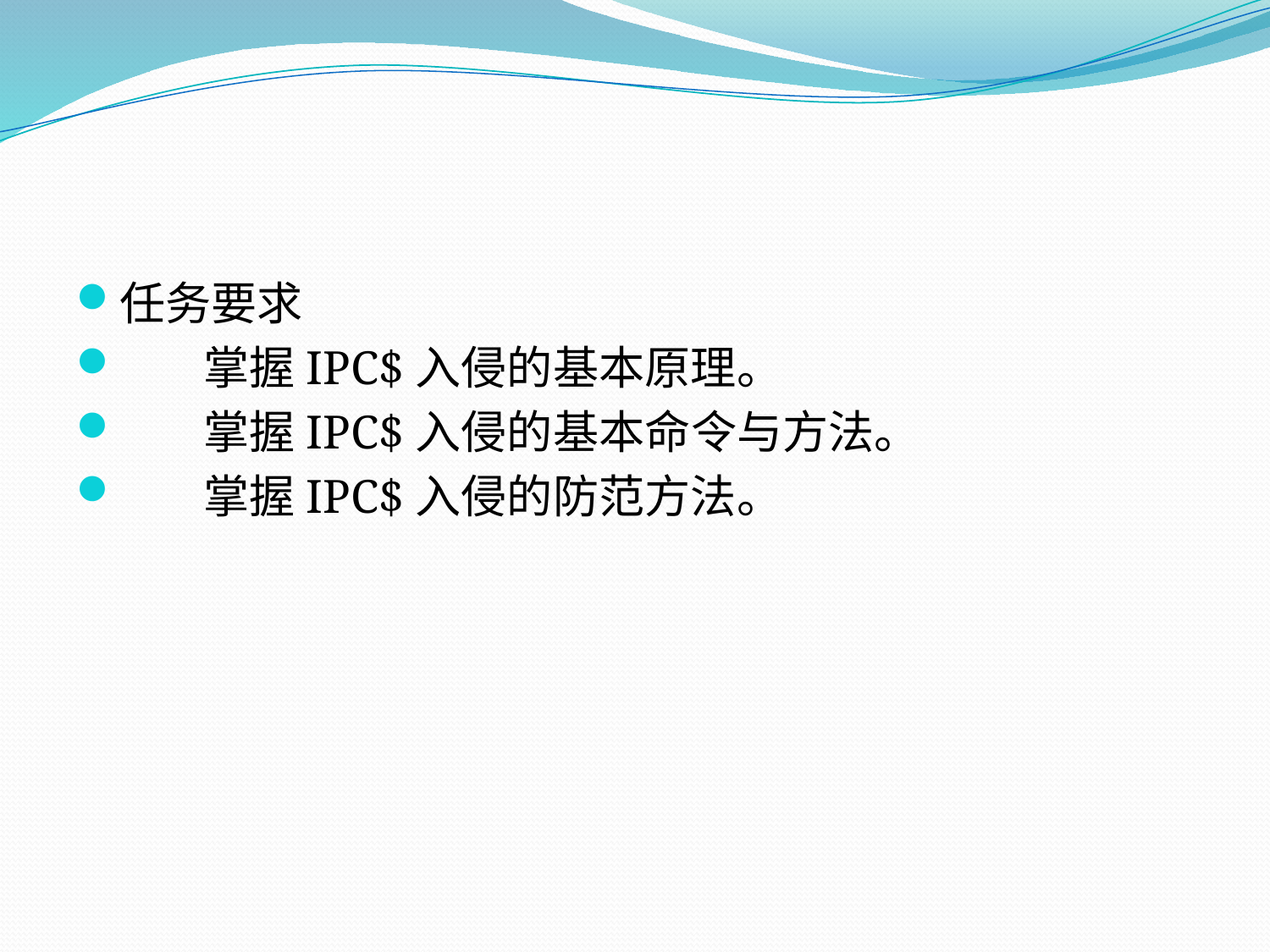

#
任务要求
       掌握IPC$入侵的基本原理。
       掌握IPC$入侵的基本命令与方法。
       掌握IPC$入侵的防范方法。